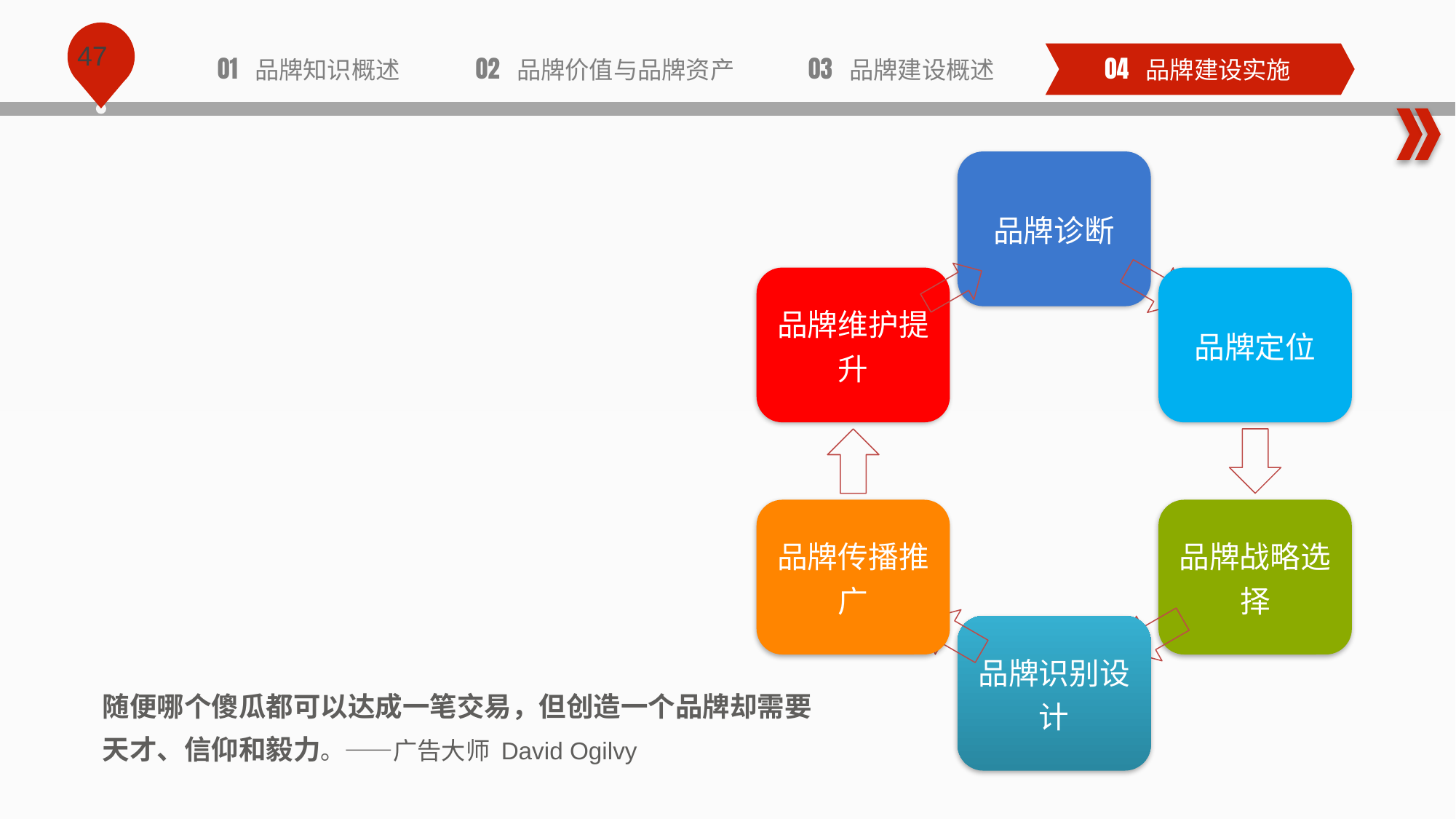

品牌诊断
品牌定位
品牌战略选择
品牌识别设计
品牌传播推广
品牌维护提升
随便哪个傻瓜都可以达成一笔交易，但创造一个品牌却需要天才、信仰和毅力。——广告大师 David Ogilvy